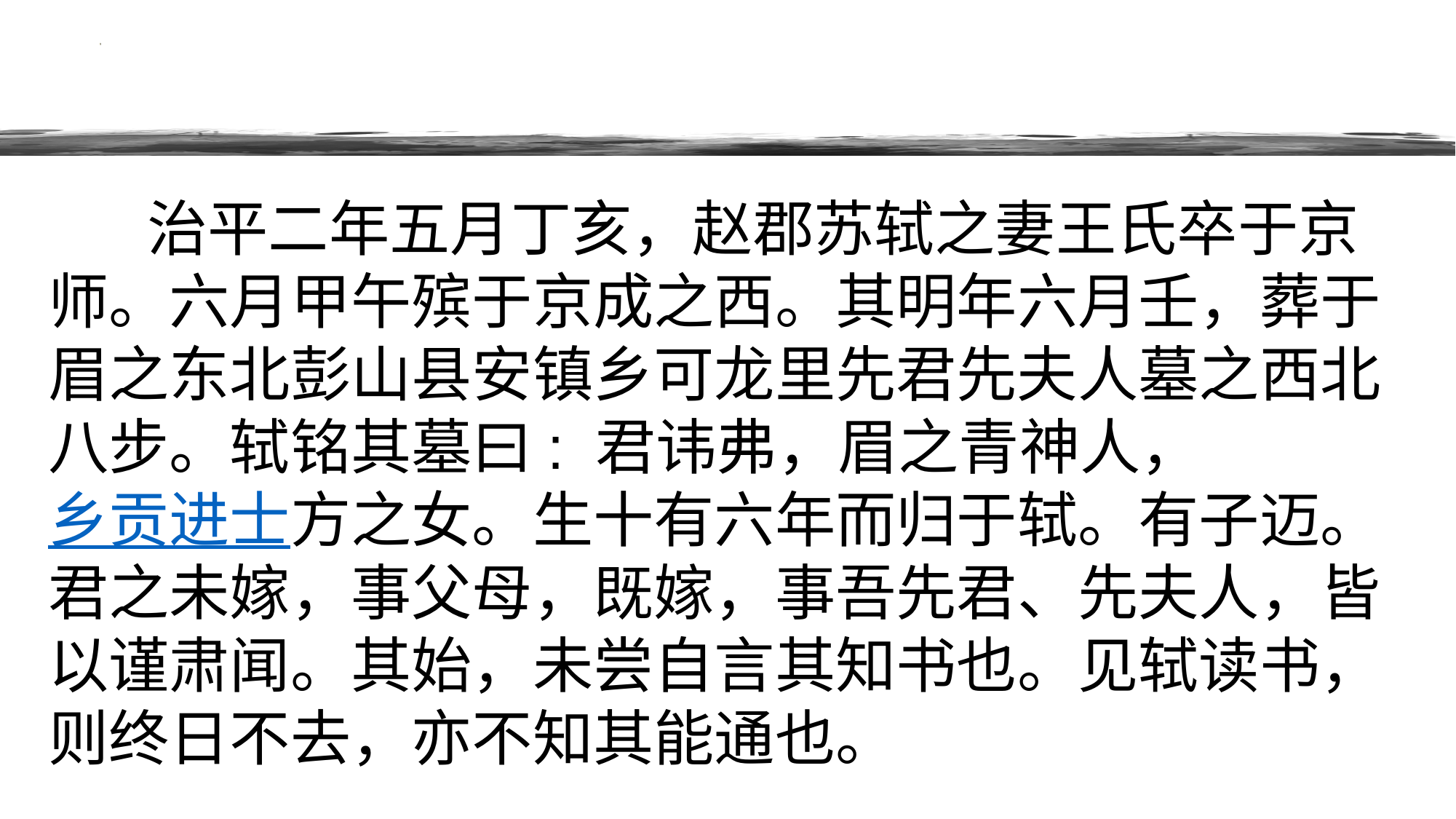

治平二年五月丁亥，赵郡苏轼之妻王氏卒于京师。六月甲午殡于京成之西。其明年六月壬，葬于眉之东北彭山县安镇乡可龙里先君先夫人墓之西北八步。轼铭其墓曰: 君讳弗，眉之青神人，乡贡进士方之女。生十有六年而归于轼。有子迈。君之未嫁，事父母，既嫁，事吾先君、先夫人，皆以谨肃闻。其始，未尝自言其知书也。见轼读书，则终日不去，亦不知其能通也。